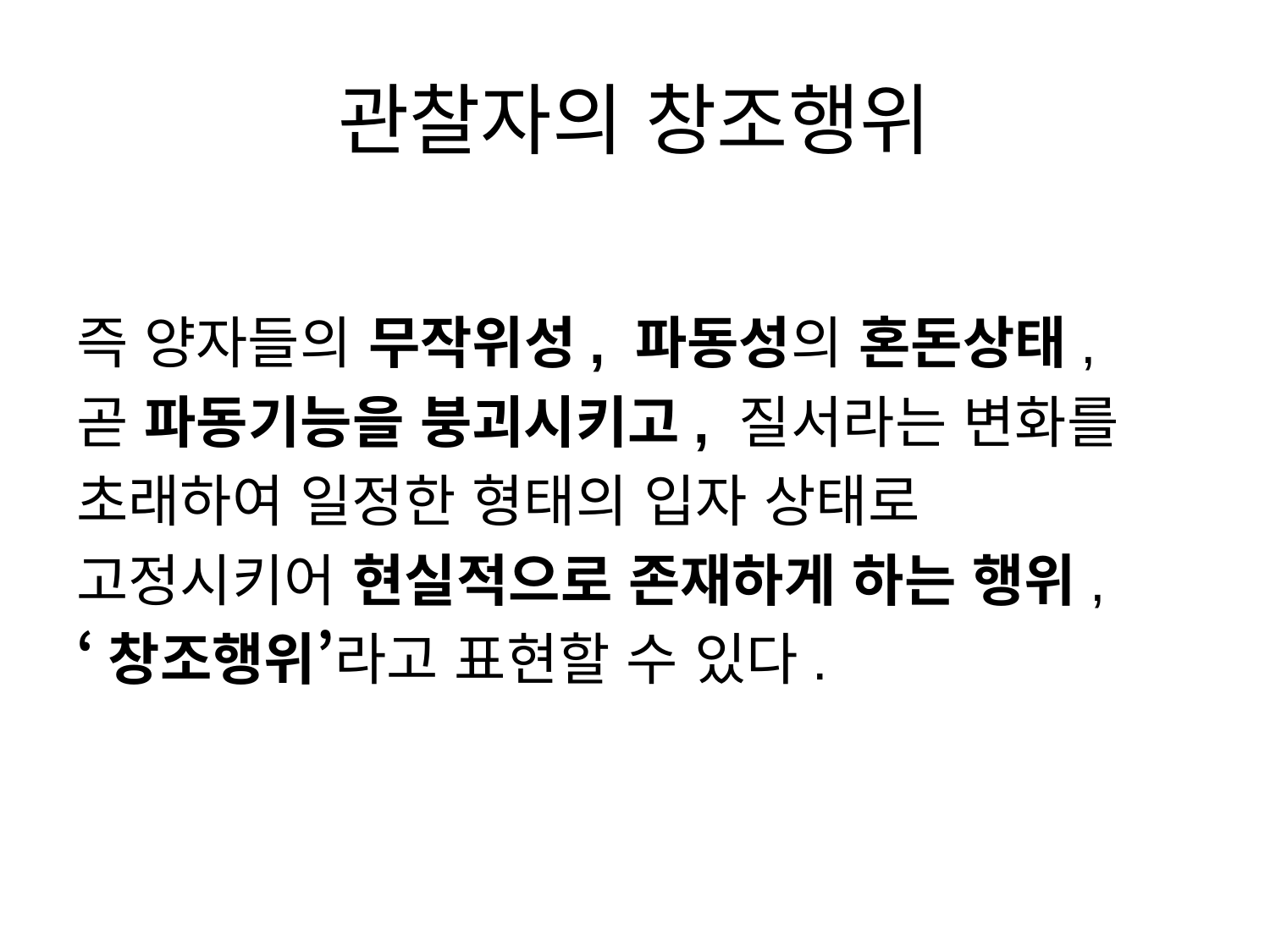

# 관찰자의 창조행위

즉 양자들의 무작위성, 파동성의 혼돈상태,
곧 파동기능을 붕괴시키고, 질서라는 변화를
초래하여 일정한 형태의 입자 상태로
고정시키어 현실적으로 존재하게 하는 행위,
‘창조행위’라고 표현할 수 있다.